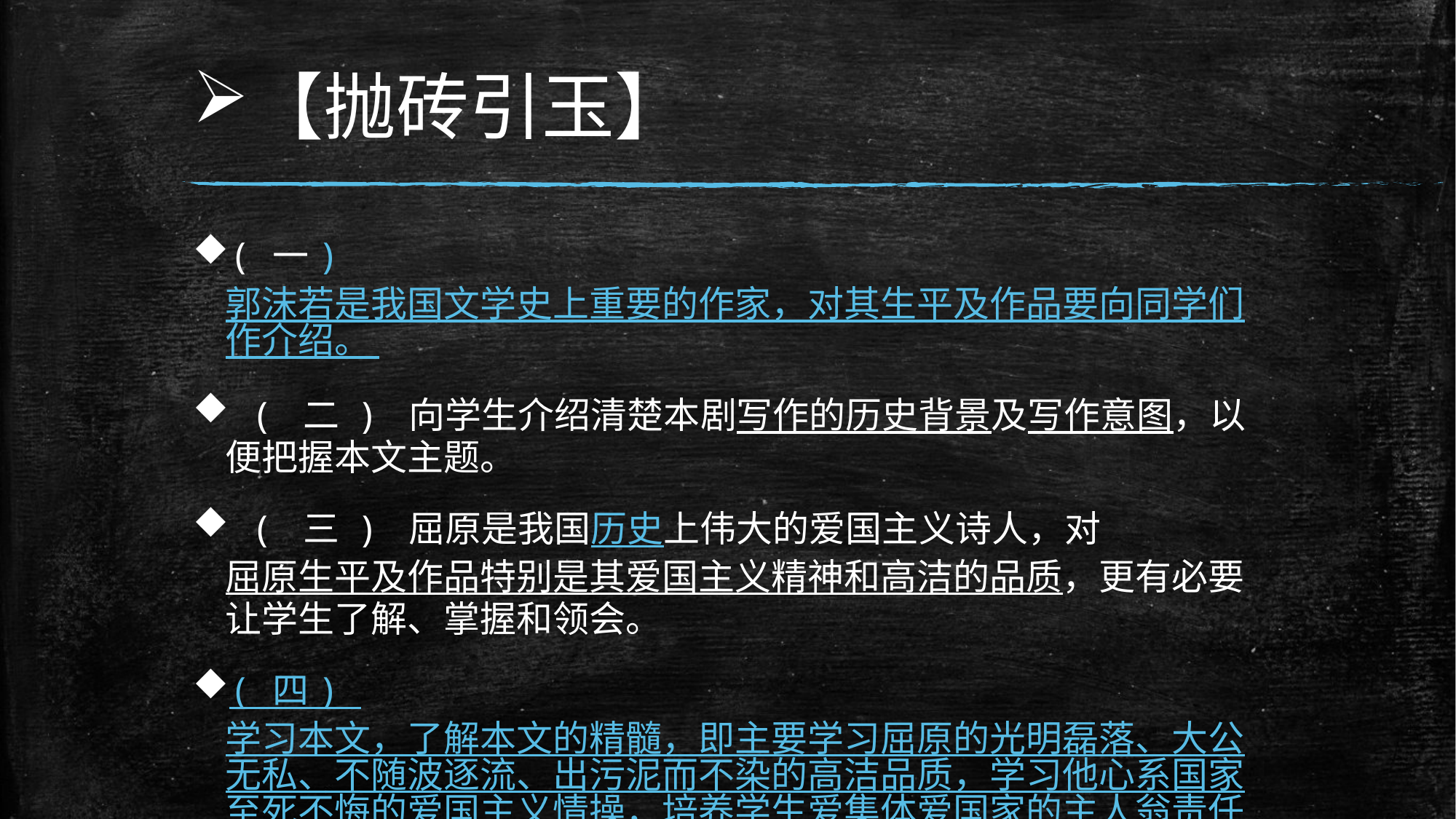

# 【抛砖引玉】
( 一 ) 郭沫若是我国文学史上重要的作家，对其生平及作品要向同学们作介绍。
 ( 二 ) 向学生介绍清楚本剧写作的历史背景及写作意图，以便把握本文主题。
 ( 三 ) 屈原是我国历史上伟大的爱国主义诗人，对屈原生平及作品特别是其爱国主义精神和高洁的品质，更有必要让学生了解、掌握和领会。
( 四 ) 学习本文，了解本文的精髓，即主要学习屈原的光明磊落、大公无私、不随波逐流、出污泥而不染的高洁品质，学习他心系国家至死不悔的爱国主义情操，培养学生爱集体爱国家的主人翁责任感。